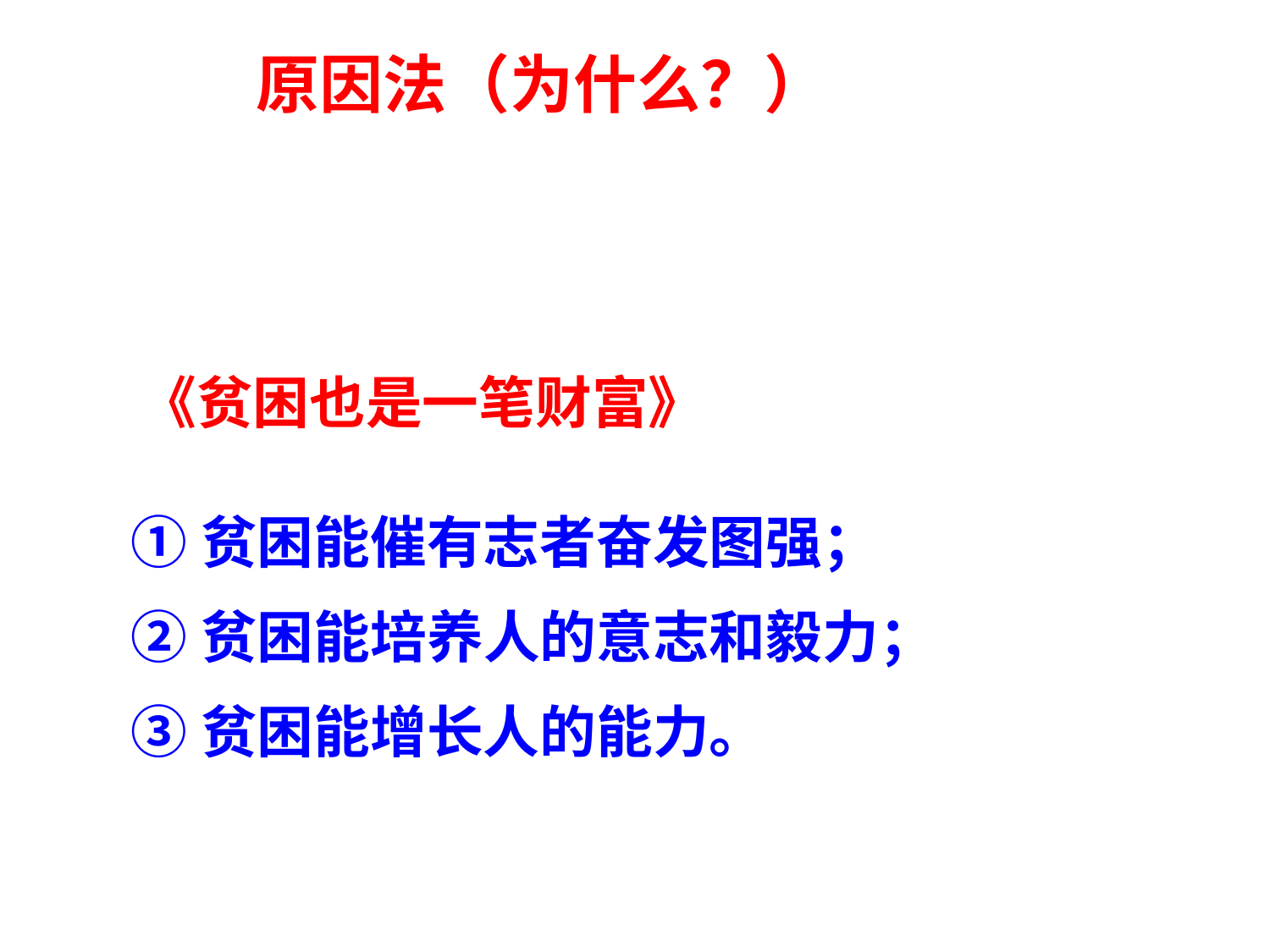

原因法（为什么？）

《贫困也是一笔财富》

①贫困能催有志者奋发图强；
②贫困能培养人的意志和毅力；
③贫困能增长人的能力。